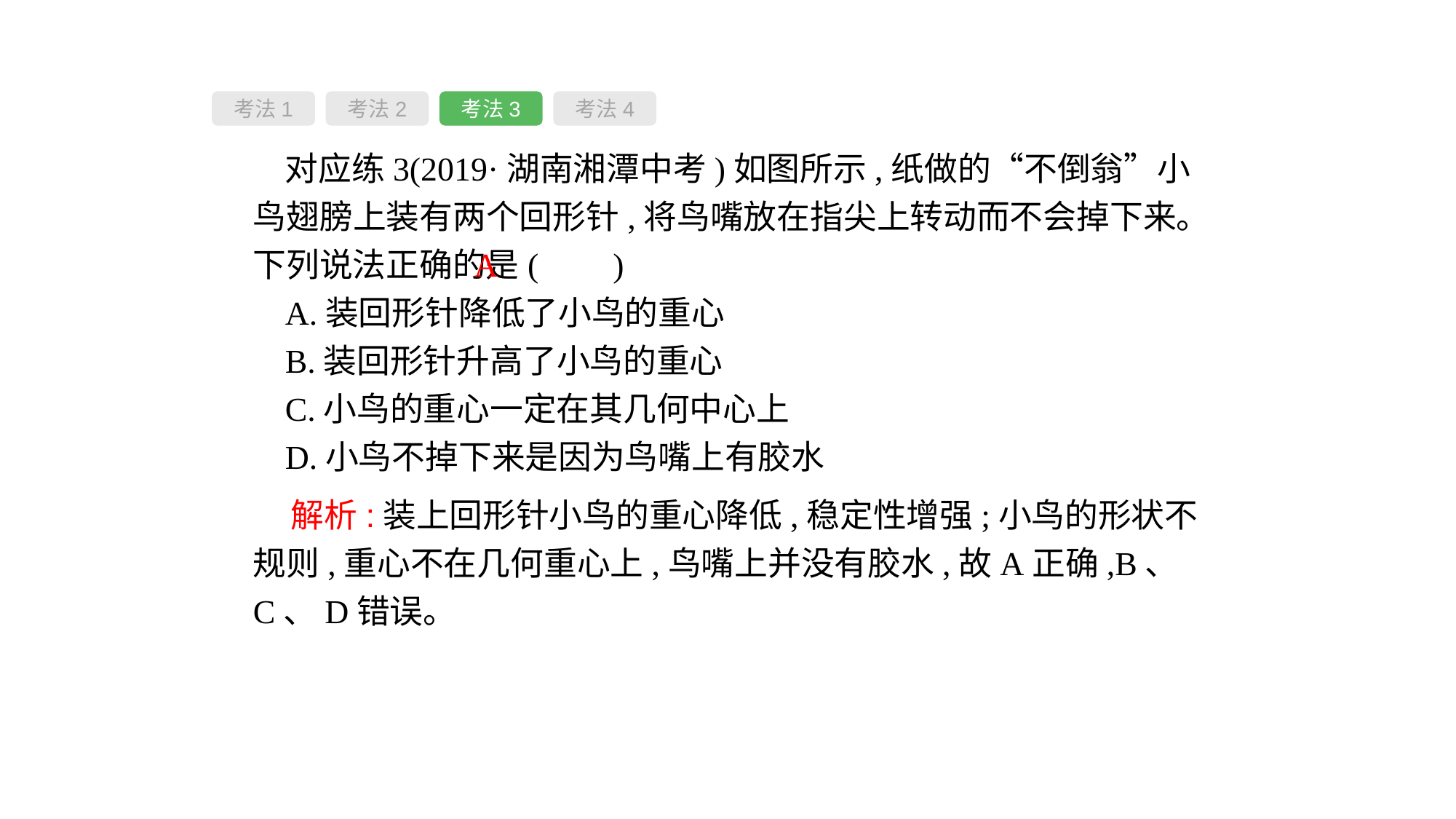

考法1
考法2
考法3
考法4
对应练3(2019·湖南湘潭中考)如图所示,纸做的“不倒翁”小鸟翅膀上装有两个回形针,将鸟嘴放在指尖上转动而不会掉下来。下列说法正确的是(   　)
A.装回形针降低了小鸟的重心
B.装回形针升高了小鸟的重心
C.小鸟的重心一定在其几何中心上
D.小鸟不掉下来是因为鸟嘴上有胶水
A
    解析:装上回形针小鸟的重心降低,稳定性增强;小鸟的形状不规则,重心不在几何重心上,鸟嘴上并没有胶水,故A正确,B、C、D错误。